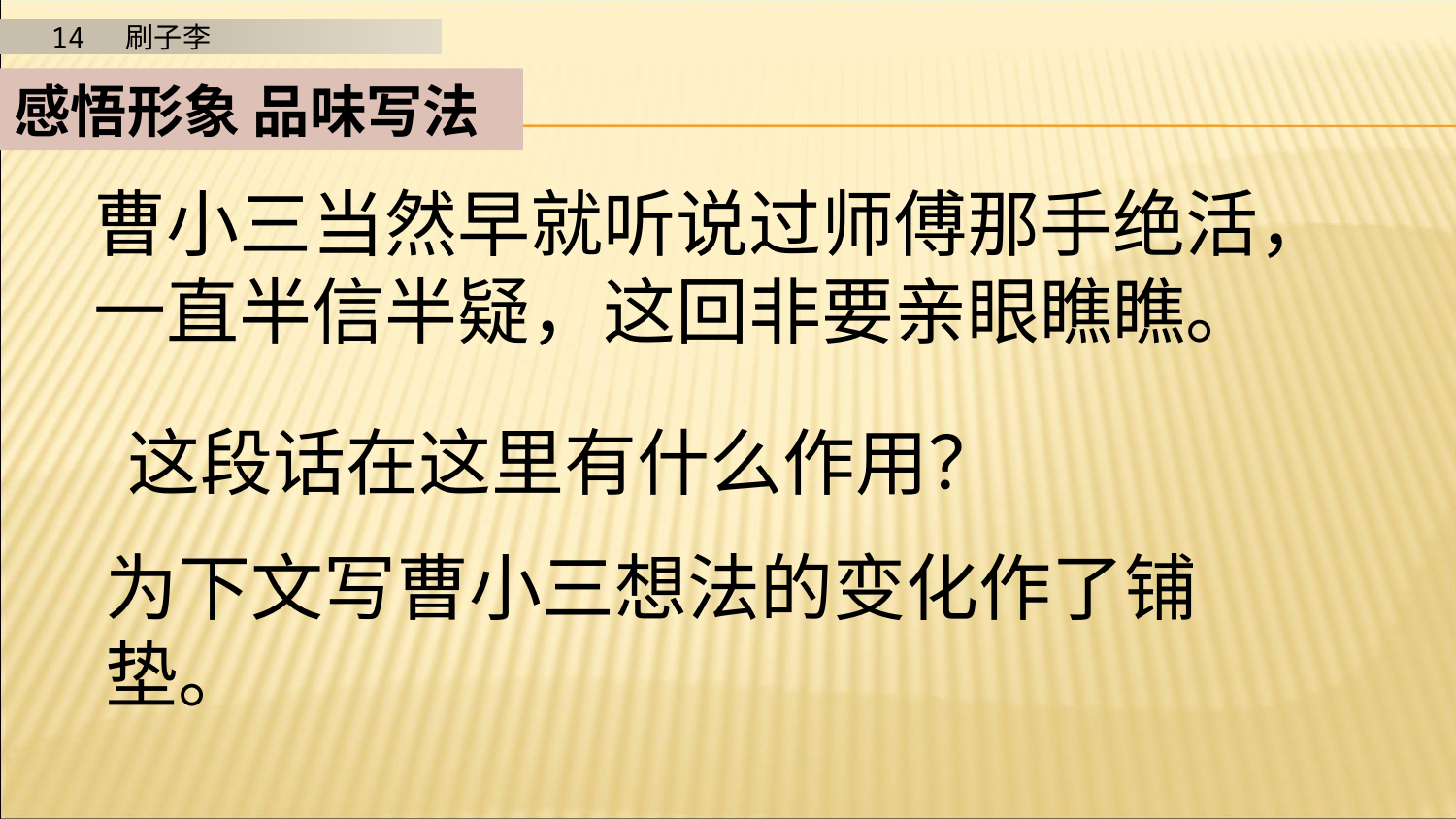

感悟形象 品味写法
曹小三当然早就听说过师傅那手绝活，一直半信半疑，这回非要亲眼瞧瞧。
这段话在这里有什么作用？
为下文写曹小三想法的变化作了铺垫。